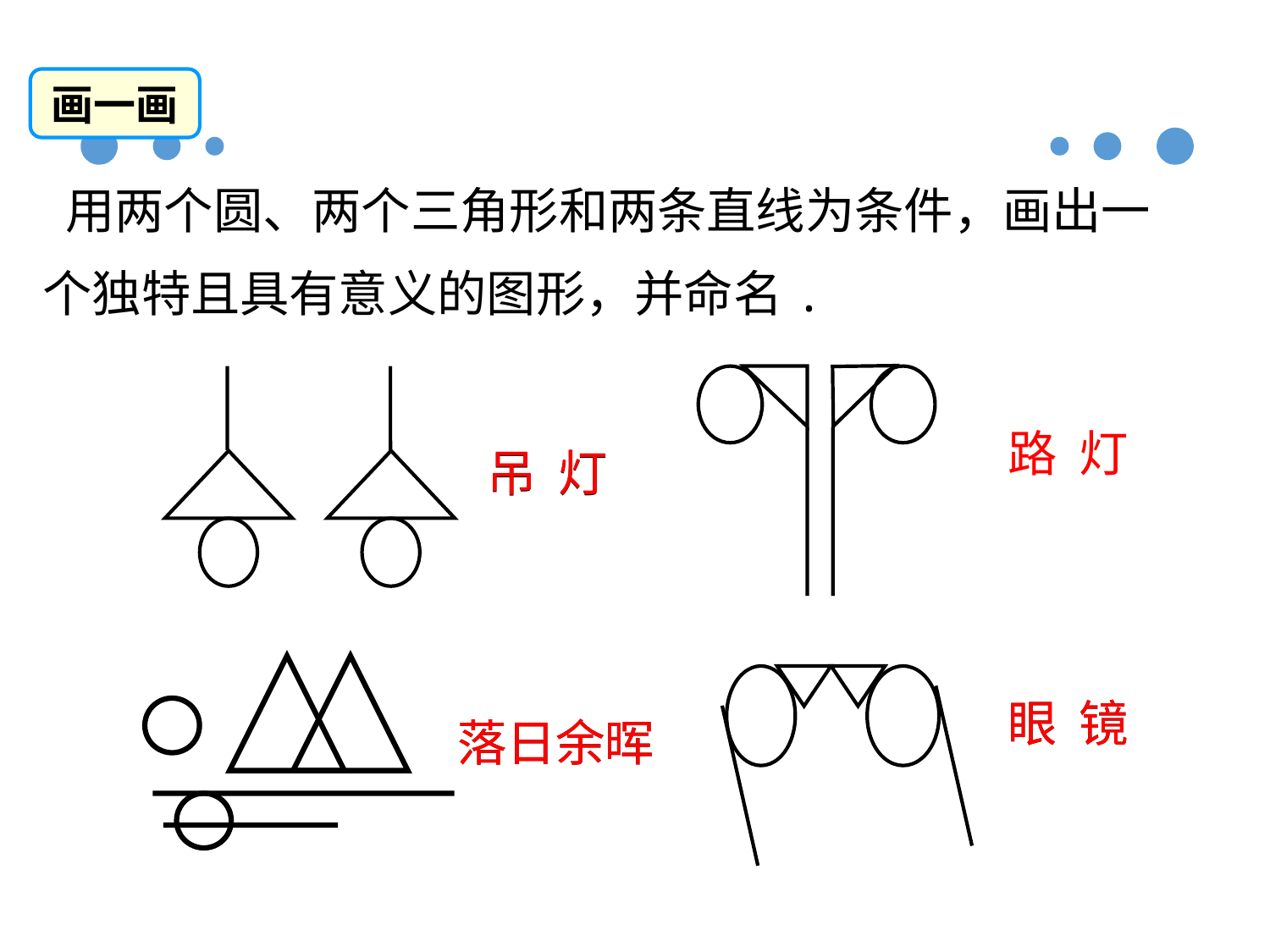

画一画
 用两个圆、两个三角形和两条直线为条件，画出一个独特且具有意义的图形，并命名.

路  灯
吊  灯
吊  灯

眼  镜
眼  镜
落日余晖
落日余晖